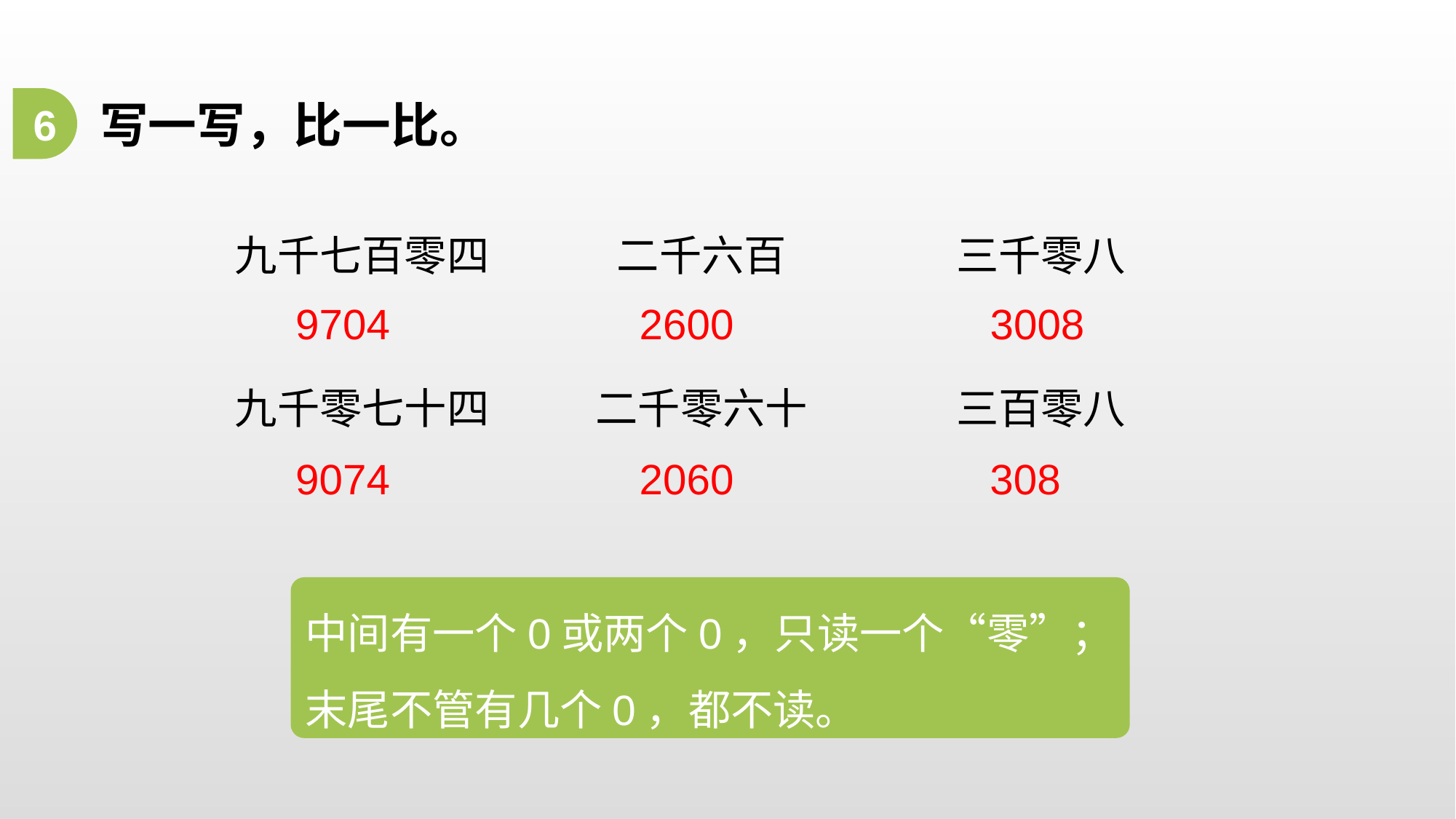

6
写一写，比一比。
九千七百零四

九千零七十四

二千六百

二千零六十

三千零八

三百零八

9704
3008
2600
9074
2060
308
中间有一个0或两个0，只读一个“零”；
末尾不管有几个0，都不读。